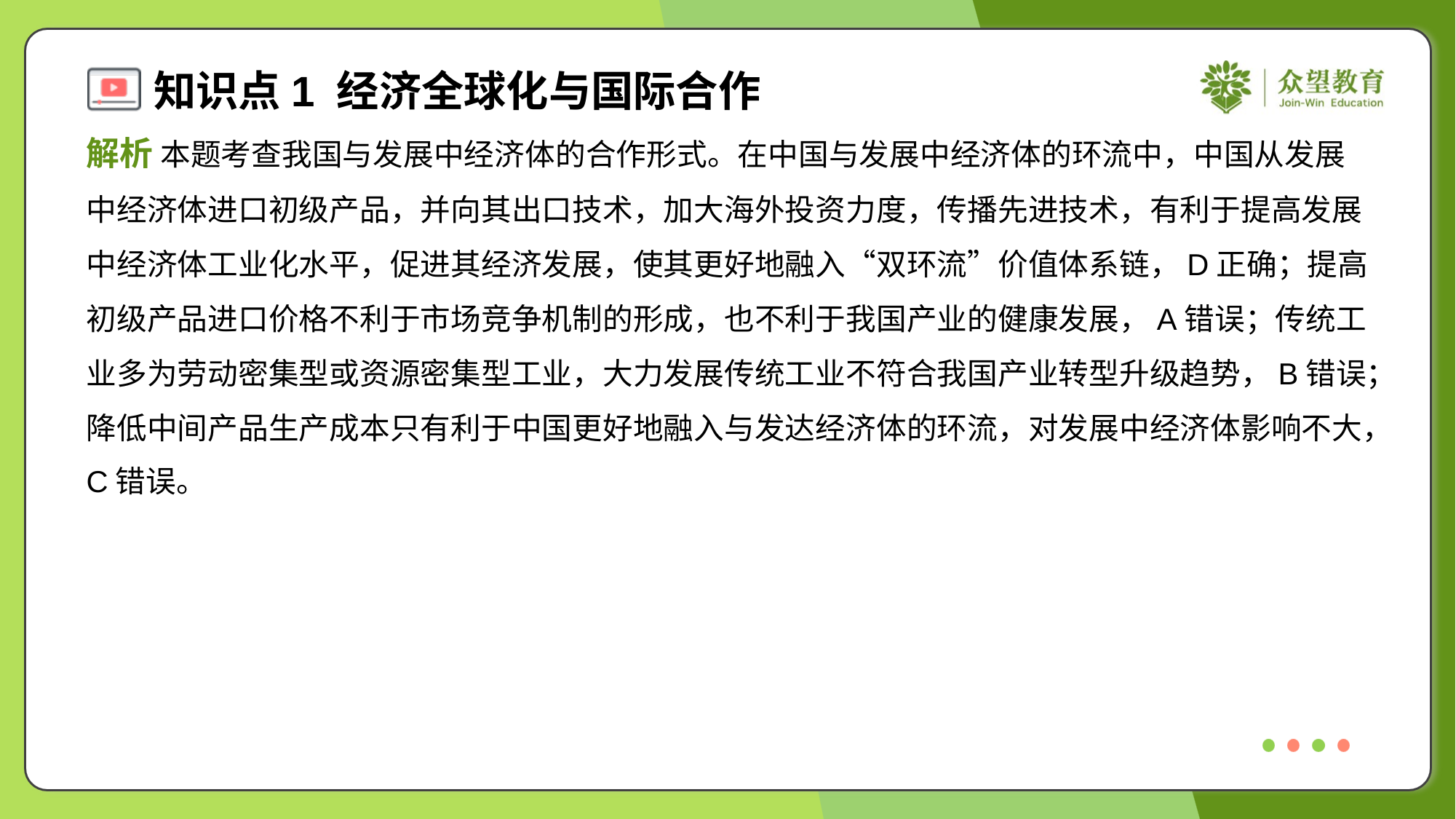

解析 本题考查我国与发展中经济体的合作形式。在中国与发展中经济体的环流中，中国从发展
中经济体进口初级产品，并向其出口技术，加大海外投资力度，传播先进技术，有利于提高发展
中经济体工业化水平，促进其经济发展，使其更好地融入“双环流”价值体系链，D正确；提高
初级产品进口价格不利于市场竞争机制的形成，也不利于我国产业的健康发展，A错误；传统工
业多为劳动密集型或资源密集型工业，大力发展传统工业不符合我国产业转型升级趋势，B错误；
降低中间产品生产成本只有利于中国更好地融入与发达经济体的环流，对发展中经济体影响不大，
C错误。